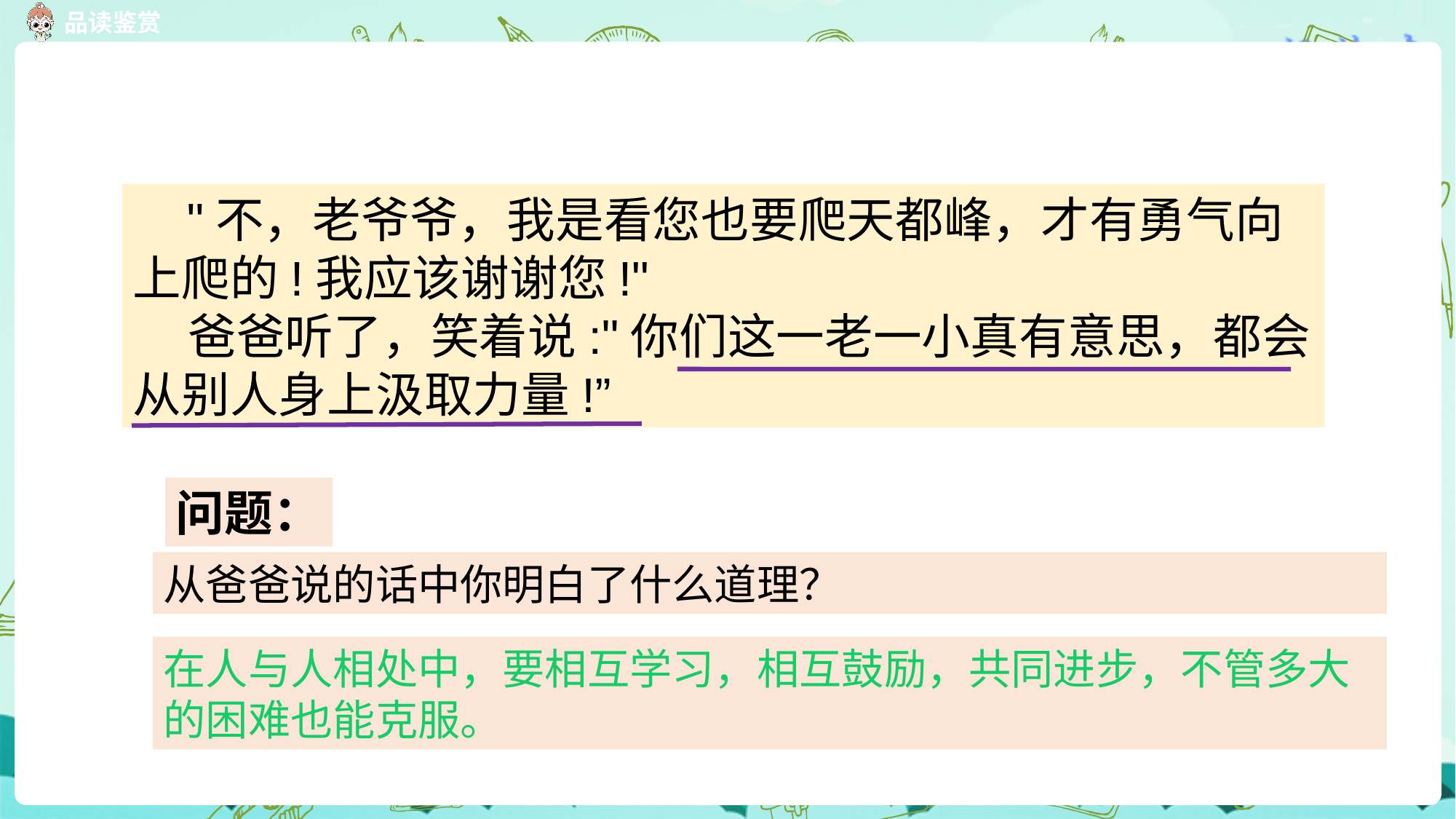

"不，老爷爷，我是看您也要爬天都峰，才有勇气向上爬的!我应该谢谢您!"
    爸爸听了，笑着说:"你们这一老一小真有意思，都会从别人身上汲取力量!”
问题：
从爸爸说的话中你明白了什么道理？
在人与人相处中，要相互学习，相互鼓励，共同进步，不管多大的困难也能克服。